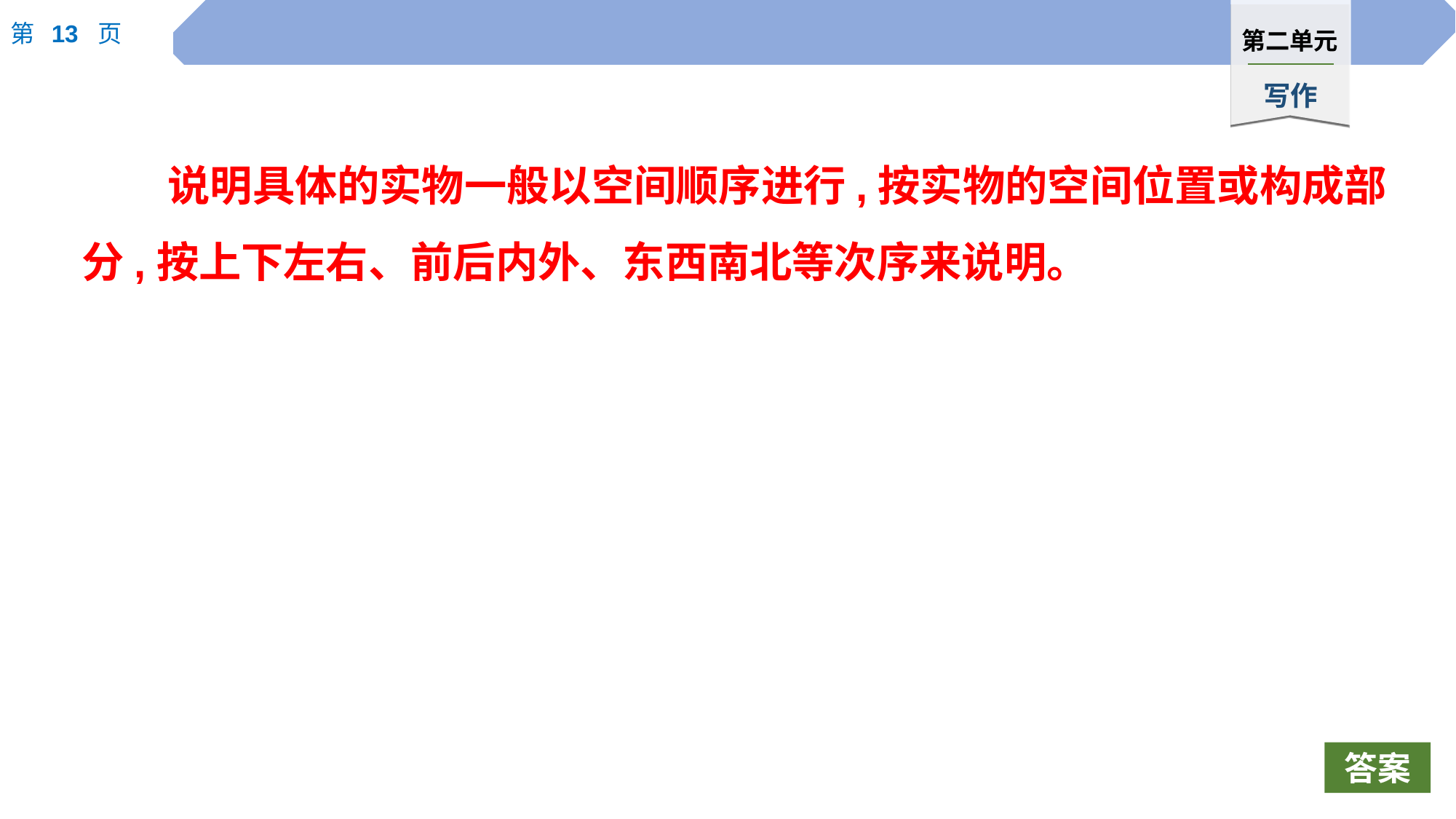

说明具体的实物一般以空间顺序进行,按实物的空间位置或构成部分,按上下左右、前后内外、东西南北等次序来说明。
答案